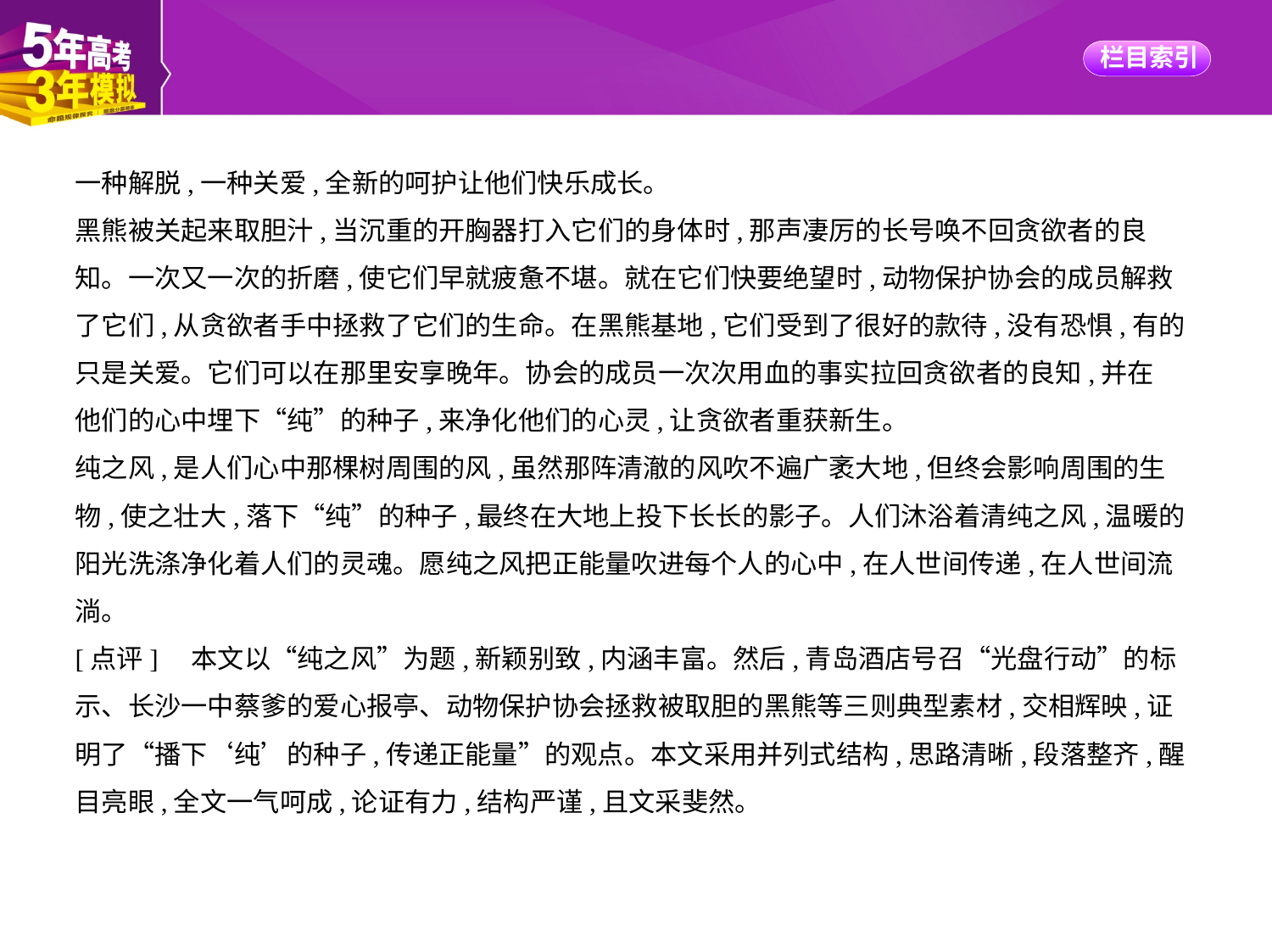

一种解脱,一种关爱,全新的呵护让他们快乐成长。
黑熊被关起来取胆汁,当沉重的开胸器打入它们的身体时,那声凄厉的长号唤不回贪欲者的良
知。一次又一次的折磨,使它们早就疲惫不堪。就在它们快要绝望时,动物保护协会的成员解救
了它们,从贪欲者手中拯救了它们的生命。在黑熊基地,它们受到了很好的款待,没有恐惧,有的
只是关爱。它们可以在那里安享晚年。协会的成员一次次用血的事实拉回贪欲者的良知,并在
他们的心中埋下“纯”的种子,来净化他们的心灵,让贪欲者重获新生。
纯之风,是人们心中那棵树周围的风,虽然那阵清澈的风吹不遍广袤大地,但终会影响周围的生
物,使之壮大,落下“纯”的种子,最终在大地上投下长长的影子。人们沐浴着清纯之风,温暖的
阳光洗涤净化着人们的灵魂。愿纯之风把正能量吹进每个人的心中,在人世间传递,在人世间流
淌。
[点评]　本文以“纯之风”为题,新颖别致,内涵丰富。然后,青岛酒店号召“光盘行动”的标
示、长沙一中蔡爹的爱心报亭、动物保护协会拯救被取胆的黑熊等三则典型素材,交相辉映,证
明了“播下‘纯’的种子,传递正能量”的观点。本文采用并列式结构,思路清晰,段落整齐,醒
目亮眼,全文一气呵成,论证有力,结构严谨,且文采斐然。